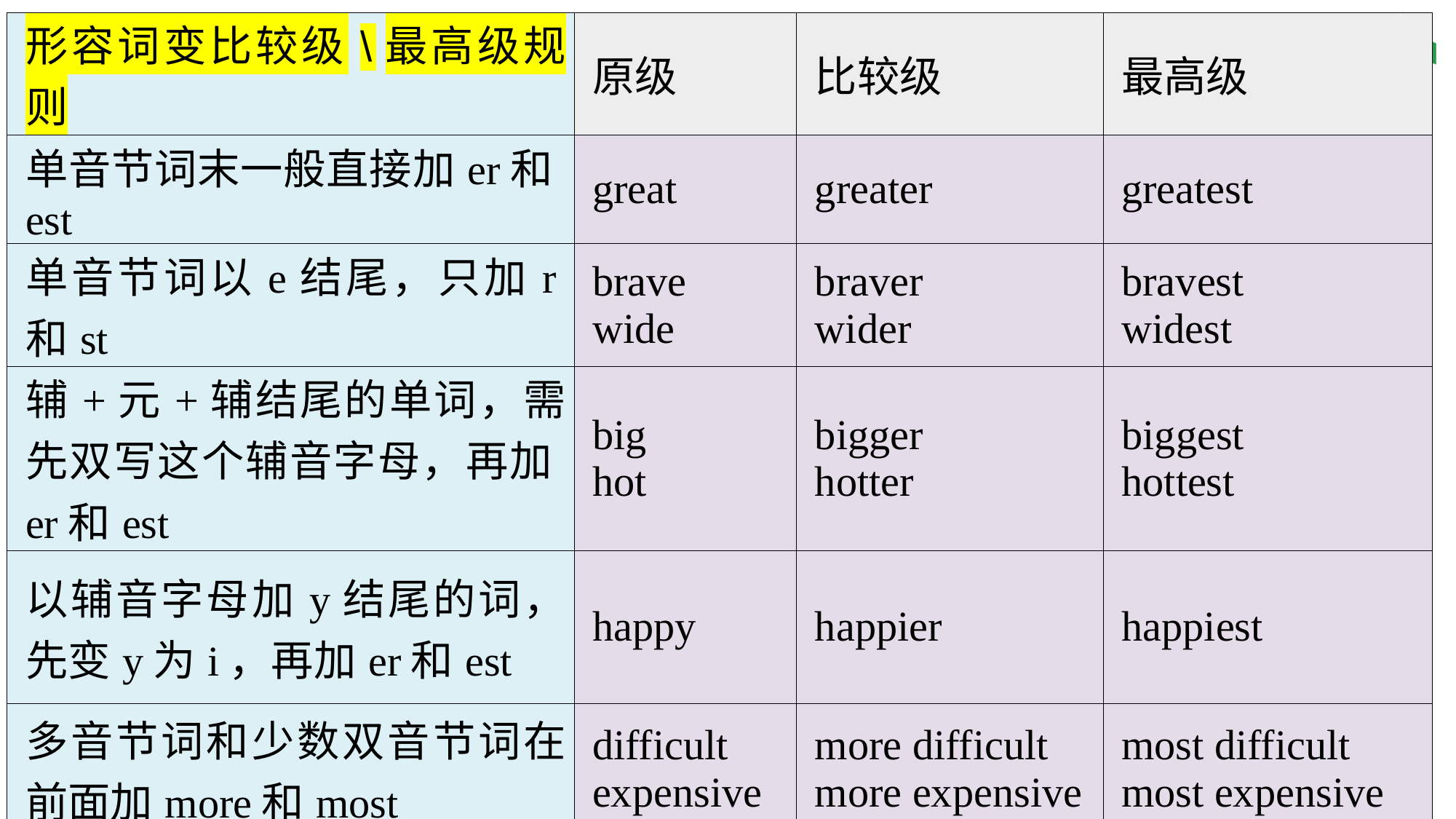

| 形容词变比较级\最高级规则 | 原级 | 比较级 | 最高级 |
| --- | --- | --- | --- |
| 单音节词末一般直接加­er和­est | great | greater | greatest |
| 单音节词以­e结尾，只加­r和­st | brave wide | braver wider | bravest widest |
| 辅+元+辅结尾的单词，需先双写这个辅音字母，再加­er和­est | big hot | bigger hotter | biggest hottest |
| 以辅音字母加­y结尾的词，先变­y为­i，再加­er和­est | happy | happier | happiest |
| 多音节词和少数双音节词在前面加more和most | difficult expensive | more difficult more expensive | most difficult most expensive |
| 少数以­er，­ow结尾的双音节词，加­er和­est | clever | cleverer | cleverest |